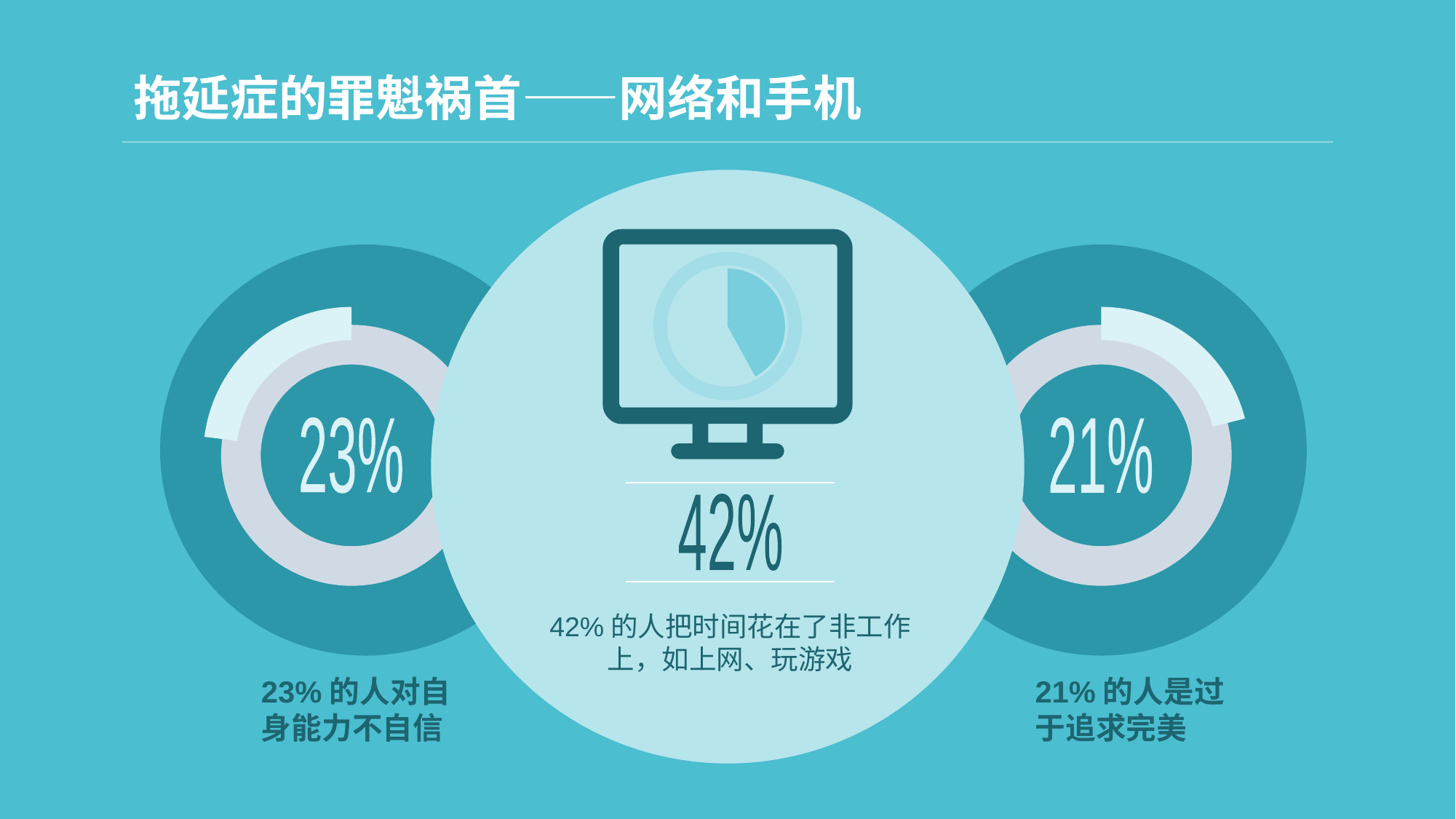

拖延症的罪魁祸首——网络和手机

42%

23%

21%
42%的人把时间花在了非工作上，如上网、玩游戏
23%的人对自身能力不自信
21%的人是过于追求完美